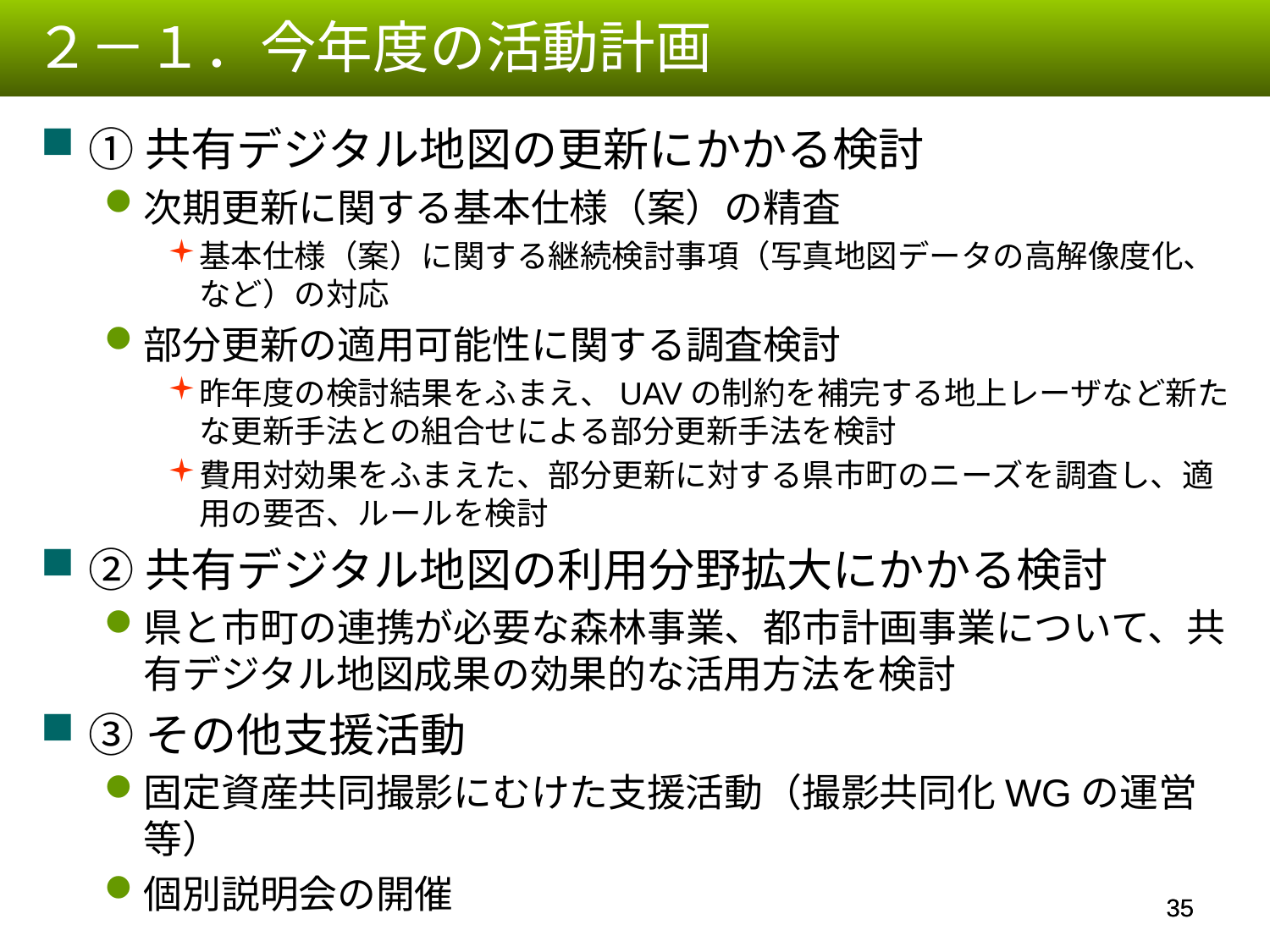

２－１．今年度の活動計画
①共有デジタル地図の更新にかかる検討
次期更新に関する基本仕様（案）の精査
基本仕様（案）に関する継続検討事項（写真地図データの高解像度化、など）の対応
部分更新の適用可能性に関する調査検討
昨年度の検討結果をふまえ、UAVの制約を補完する地上レーザなど新たな更新手法との組合せによる部分更新手法を検討
費用対効果をふまえた、部分更新に対する県市町のニーズを調査し、適用の要否、ルールを検討
②共有デジタル地図の利用分野拡大にかかる検討
県と市町の連携が必要な森林事業、都市計画事業について、共有デジタル地図成果の効果的な活用方法を検討
③その他支援活動
固定資産共同撮影にむけた支援活動（撮影共同化WGの運営等）
個別説明会の開催

35
35